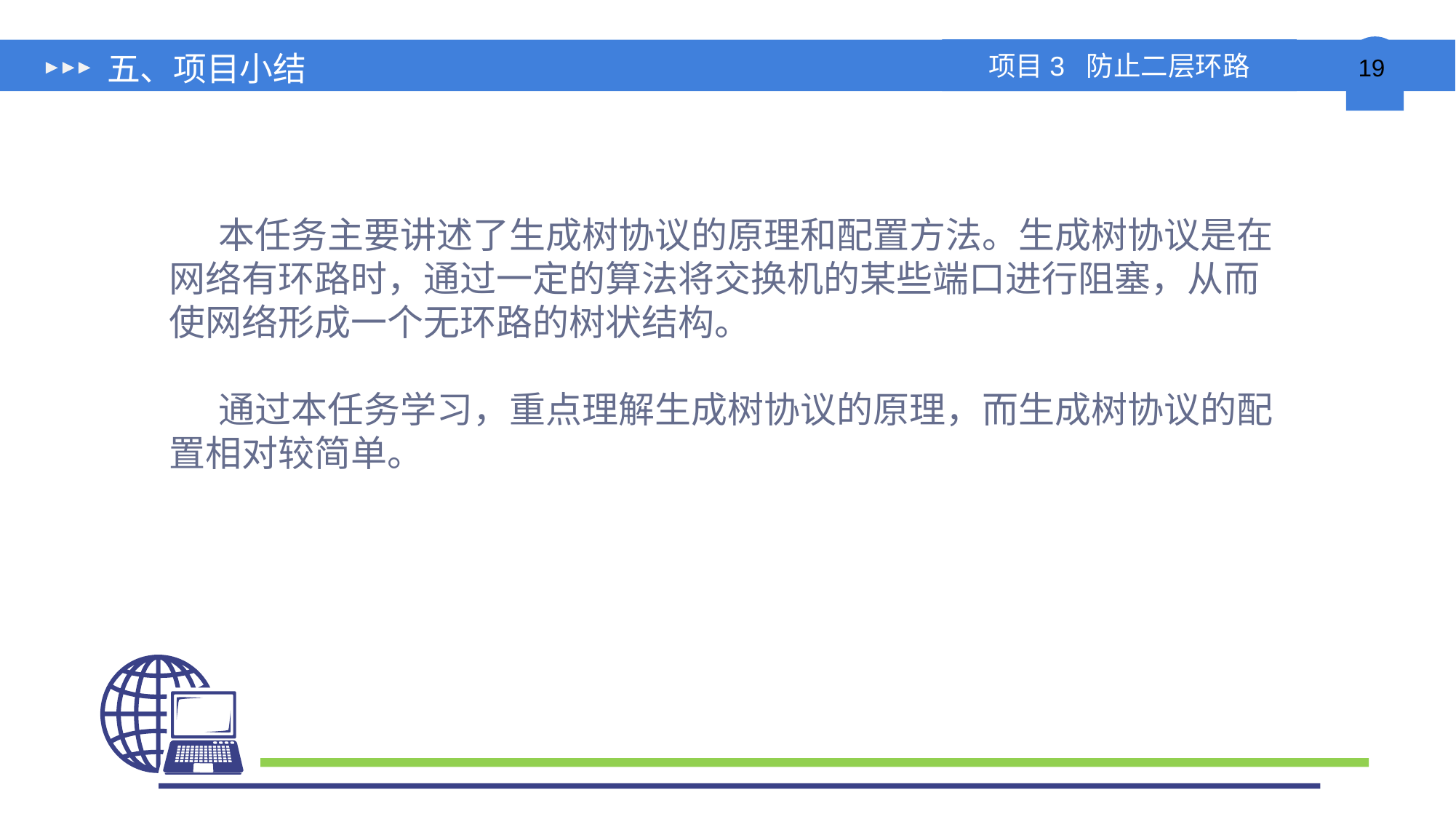

# 五、项目小结
     本任务主要讲述了生成树协议的原理和配置方法。生成树协议是在网络有环路时，通过一定的算法将交换机的某些端口进行阻塞，从而使网络形成一个无环路的树状结构。

     通过本任务学习，重点理解生成树协议的原理，而生成树协议的配置相对较简单。